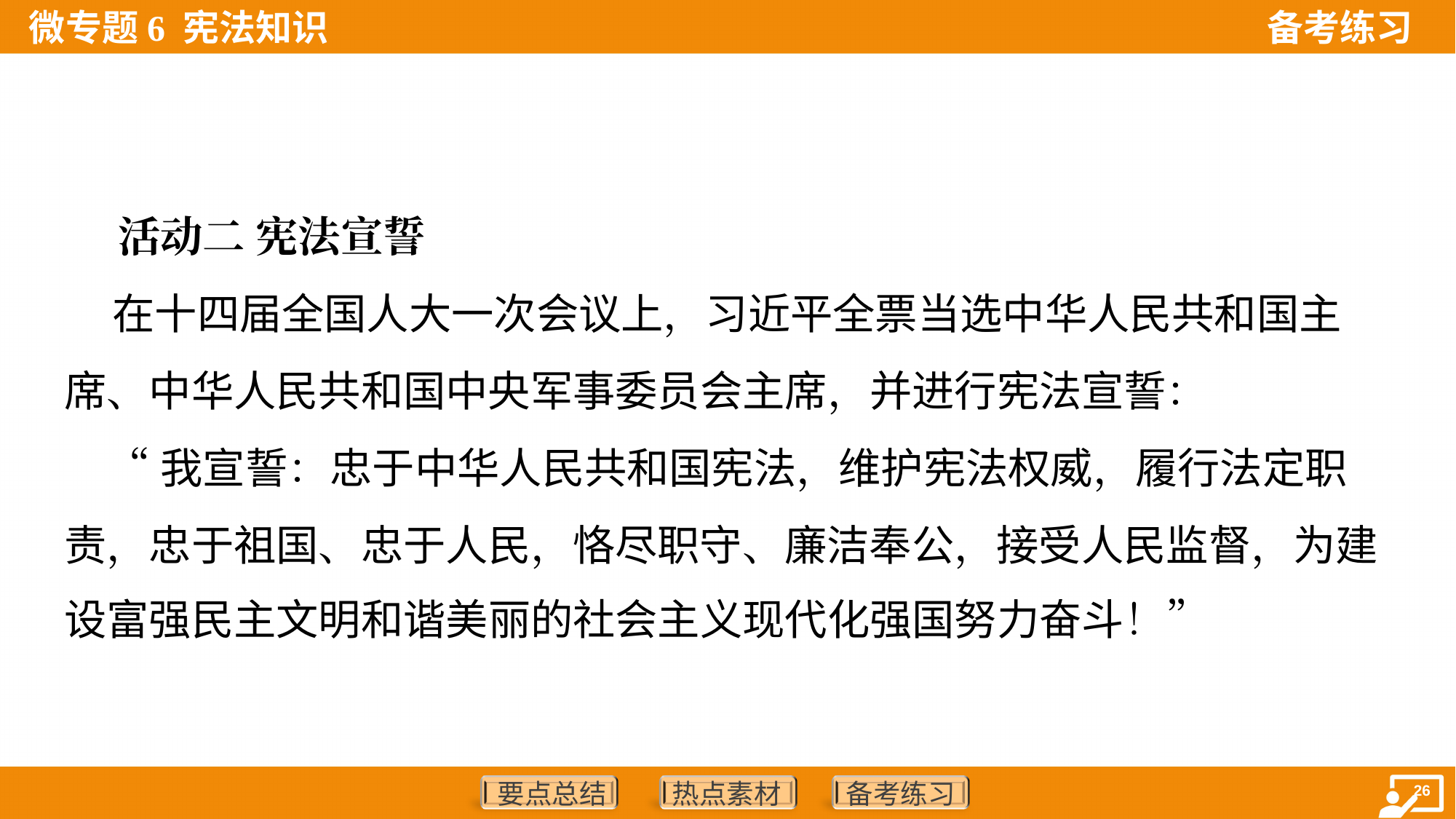

活动二 宪法宣誓
    在十四届全国人大一次会议上，习近平全票当选中华人民共和国主
席、中华人民共和国中央军事委员会主席，并进行宪法宣誓：
    “我宣誓：忠于中华人民共和国宪法，维护宪法权威，履行法定职
责，忠于祖国、忠于人民，恪尽职守、廉洁奉公，接受人民监督，为建
设富强民主文明和谐美丽的社会主义现代化强国努力奋斗！”